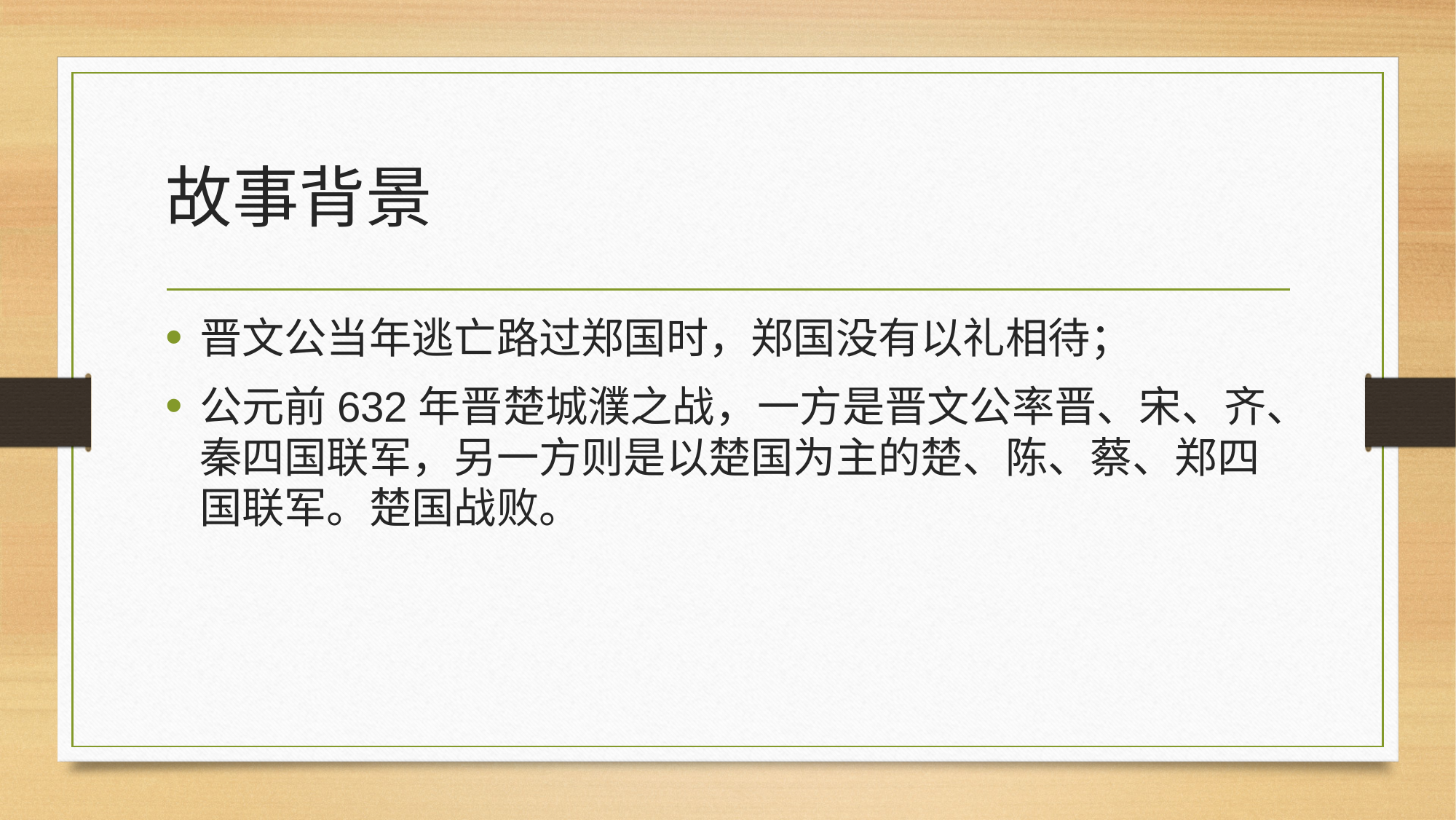

# 故事背景
晋文公当年逃亡路过郑国时，郑国没有以礼相待；
公元前632年晋楚城濮之战，一方是晋文公率晋、宋、齐、秦四国联军，另一方则是以楚国为主的楚、陈、蔡、郑四国联军。楚国战败。